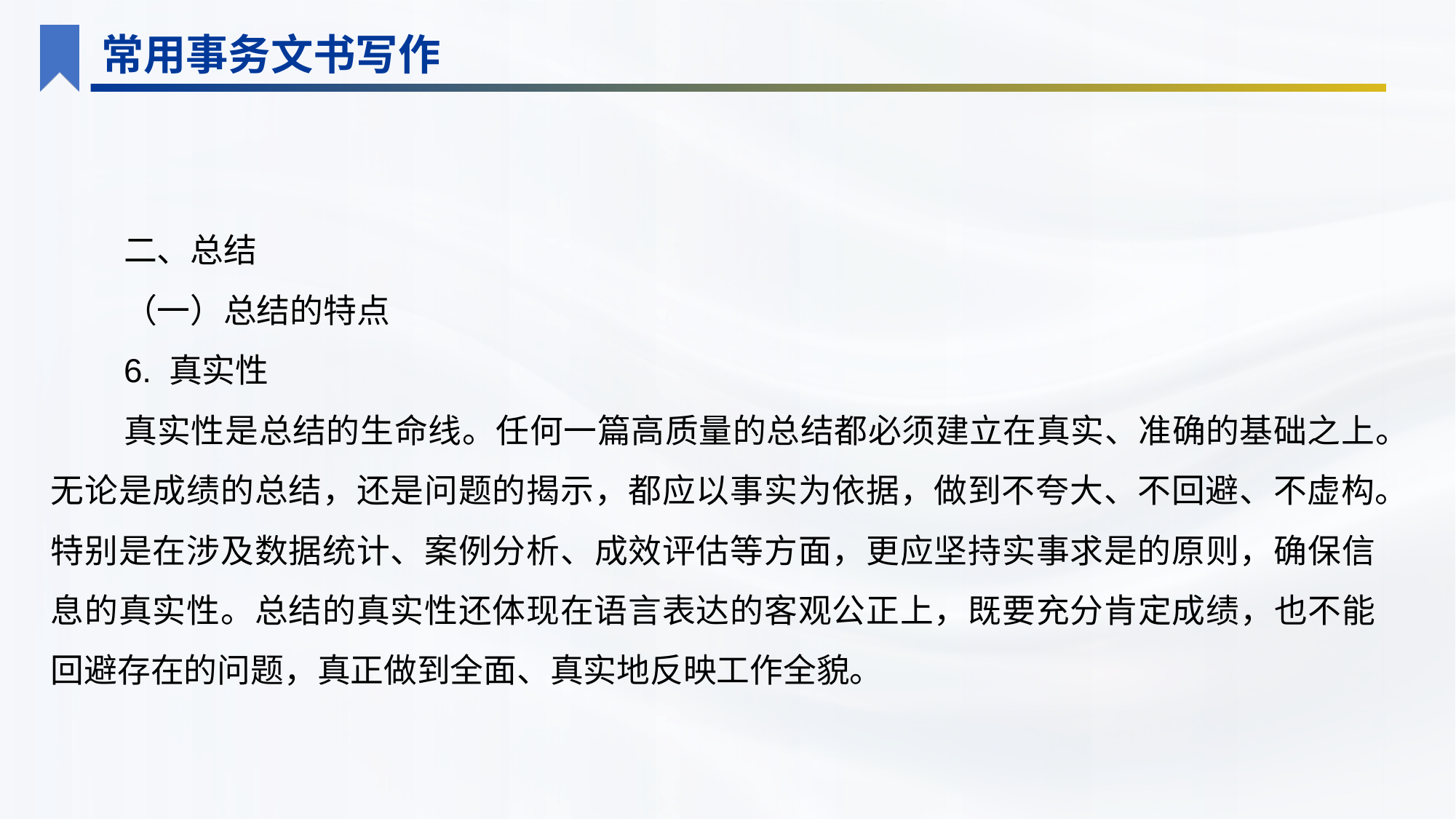

常用事务文书写作
二、总结
（一）总结的特点
6. 真实性
真实性是总结的生命线。任何一篇高质量的总结都必须建立在真实、准确的基础之上。无论是成绩的总结，还是问题的揭示，都应以事实为依据，做到不夸大、不回避、不虚构。特别是在涉及数据统计、案例分析、成效评估等方面，更应坚持实事求是的原则，确保信息的真实性。总结的真实性还体现在语言表达的客观公正上，既要充分肯定成绩，也不能回避存在的问题，真正做到全面、真实地反映工作全貌。